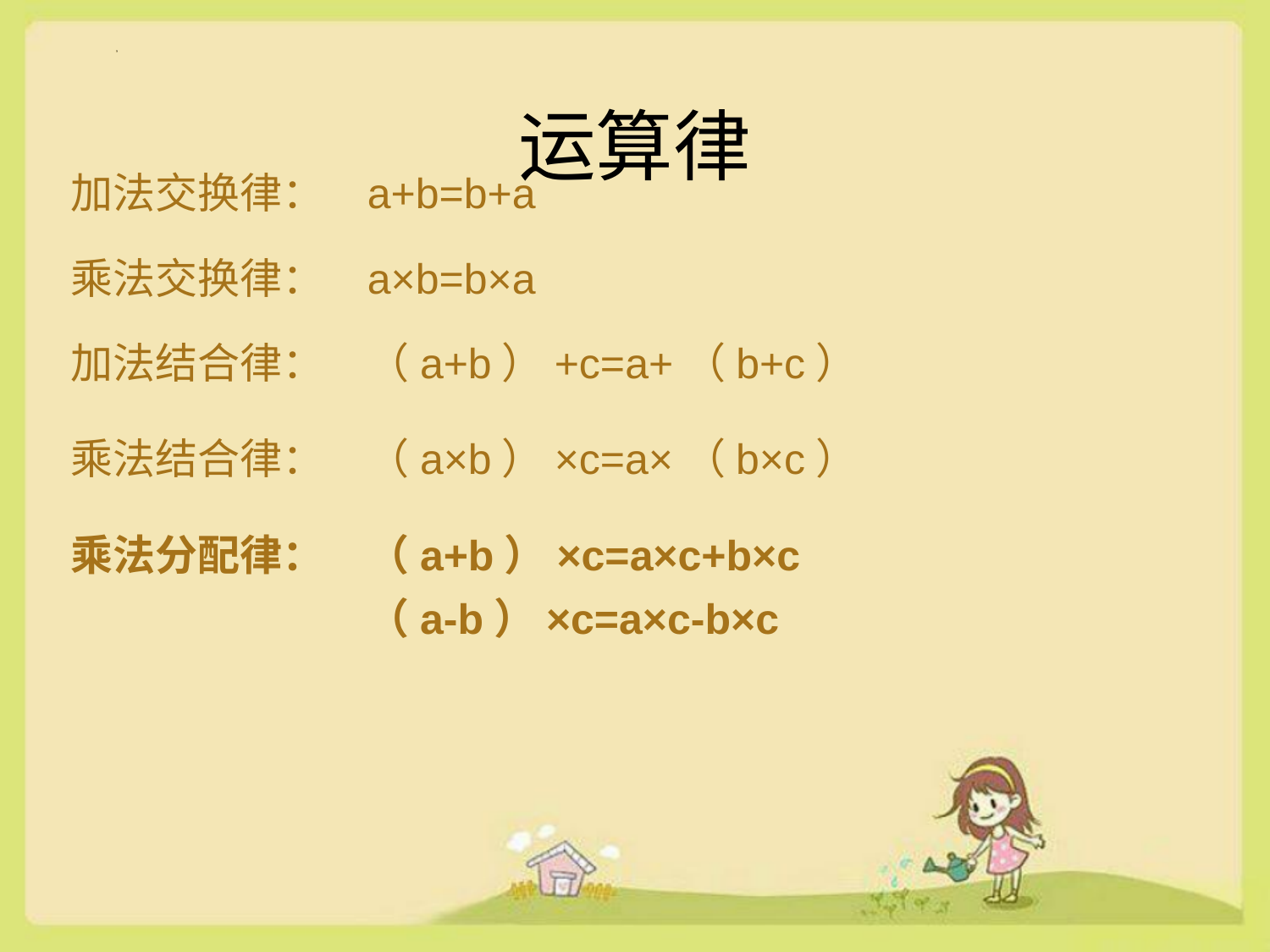

# 运算律
加法交换律：
a+b=b+a
乘法交换律：
a×b=b×a
加法结合律：
（a+b）+c=a+（b+c）
乘法结合律：
（a×b）×c=a×（b×c）
乘法分配律：
（a+b）×c=a×c+b×c
（a-b）×c=a×c-b×c